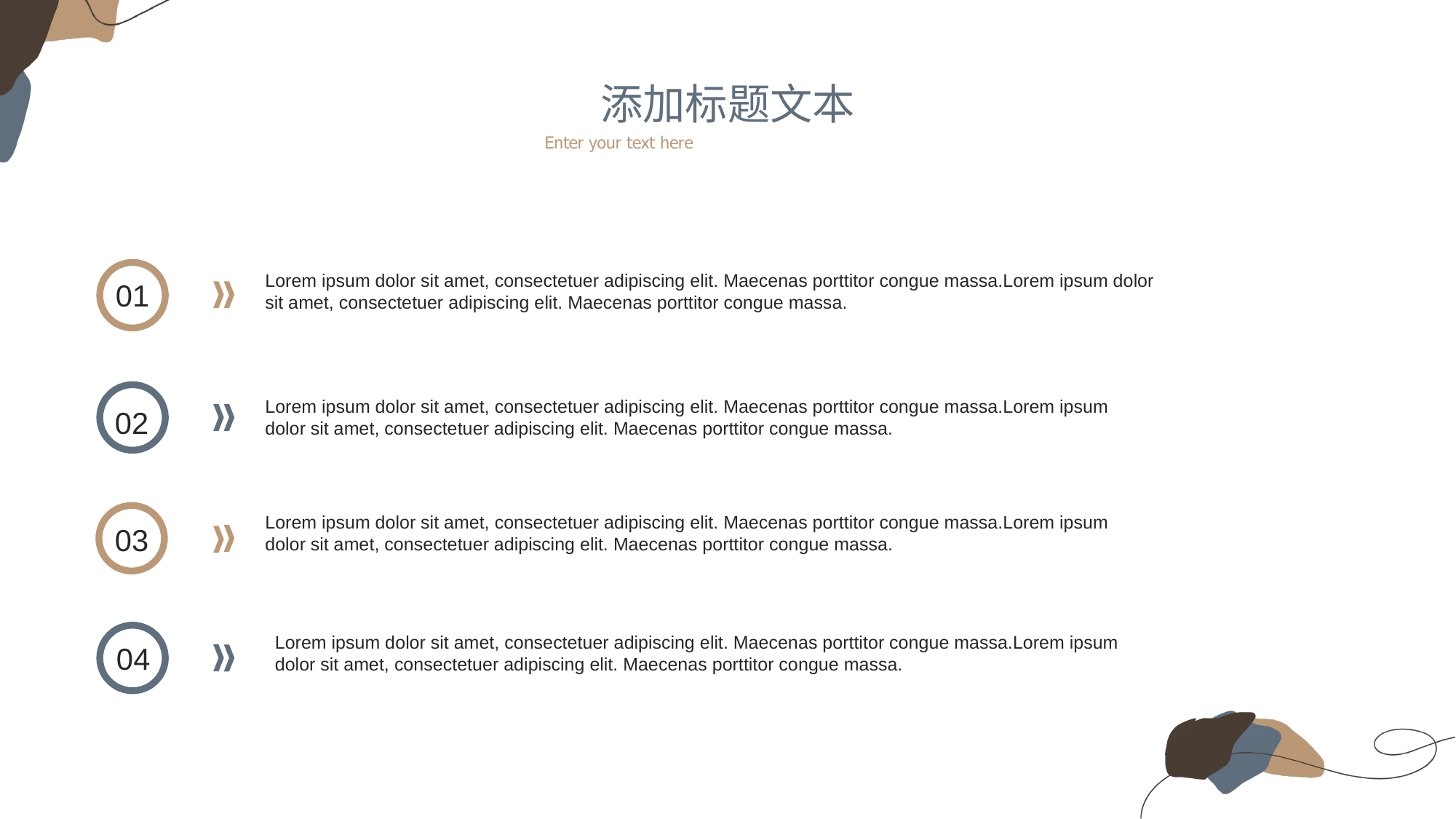

添加标题文本
Enter your text here

Lorem ipsum dolor sit amet, consectetuer adipiscing elit. Maecenas porttitor congue massa.Lorem ipsum dolor sit amet, consectetuer adipiscing elit. Maecenas porttitor congue massa.

01

Lorem ipsum dolor sit amet, consectetuer adipiscing elit. Maecenas porttitor congue massa.Lorem ipsum dolor sit amet, consectetuer adipiscing elit. Maecenas porttitor congue massa.

02

Lorem ipsum dolor sit amet, consectetuer adipiscing elit. Maecenas porttitor congue massa.Lorem ipsum dolor sit amet, consectetuer adipiscing elit. Maecenas porttitor congue massa.

03

Lorem ipsum dolor sit amet, consectetuer adipiscing elit. Maecenas porttitor congue massa.Lorem ipsum dolor sit amet, consectetuer adipiscing elit. Maecenas porttitor congue massa.

04